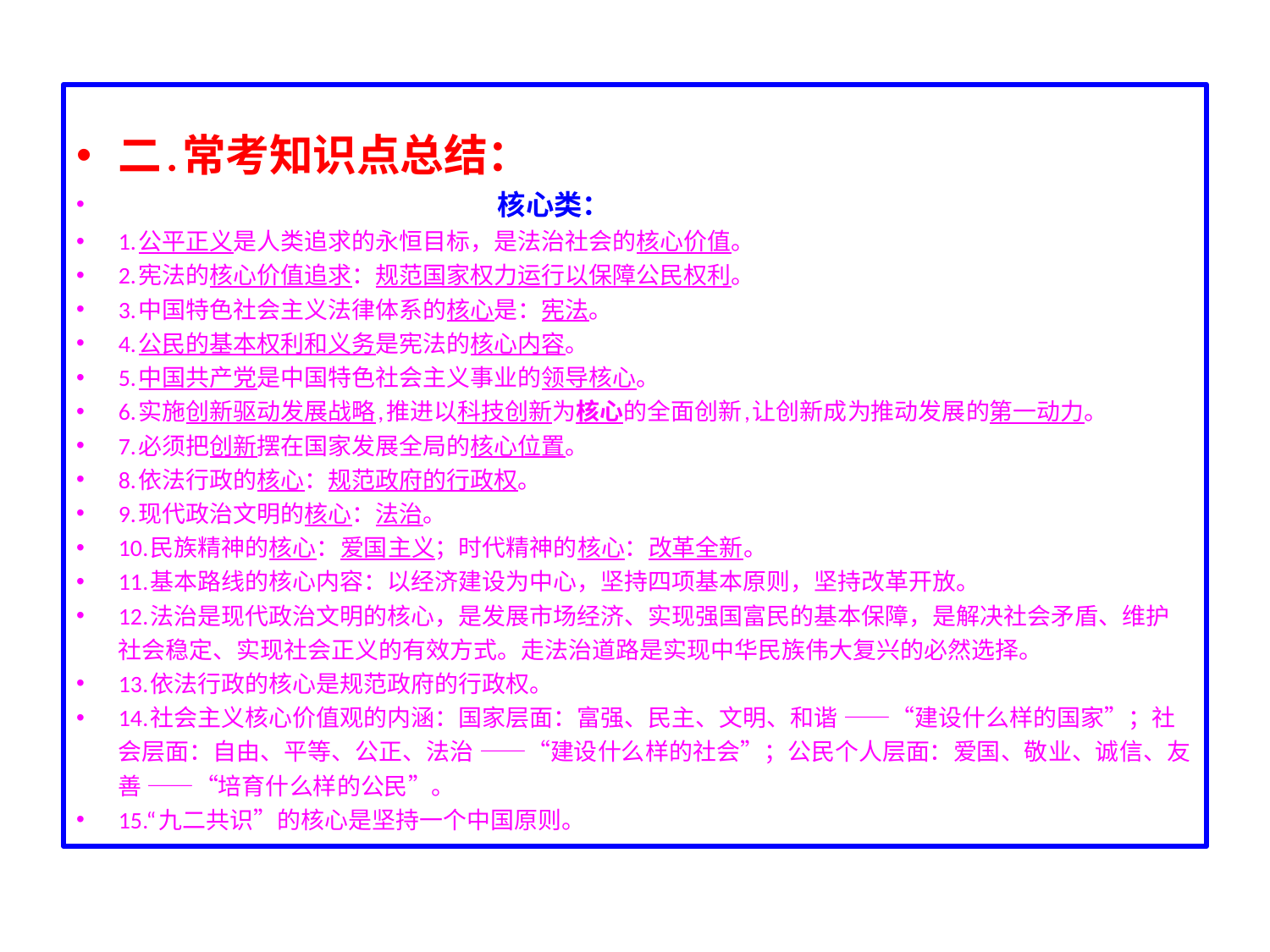

二.常考知识点总结：
                                                                       核心类：
1.公平正义是人类追求的永恒目标，是法治社会的核心价值。
2.宪法的核心价值追求：规范国家权力运行以保障公民权利。
3.中国特色社会主义法律体系的核心是：宪法。
4.公民的基本权利和义务是宪法的核心内容。
5.中国共产党是中国特色社会主义事业的领导核心。
6.实施创新驱动发展战略,推进以科技创新为核心的全面创新,让创新成为推动发展的第一动力。
7.必须把创新摆在国家发展全局的核心位置。
8.依法行政的核心：规范政府的行政权。
9.现代政治文明的核心：法治。
10.民族精神的核心：爱国主义；时代精神的核心：改革全新。
11.基本路线的核心内容：以经济建设为中心，坚持四项基本原则，坚持改革开放。
12.法治是现代政治文明的核心，是发展市场经济、实现强国富民的基本保障，是解决社会矛盾、维护社会稳定、实现社会正义的有效方式。走法治道路是实现中华民族伟大复兴的必然选择。
13.依法行政的核心是规范政府的行政权。
14.社会主义核心价值观的内涵：国家层面：富强、民主、文明、和谐 ——“建设什么样的国家”；社会层面：自由、平等、公正、法治 ——“建设什么样的社会”；公民个人层面：爱国、敬业、诚信、友善 ——“培育什么样的公民”。
15.“九二共识”的核心是坚持一个中国原则。